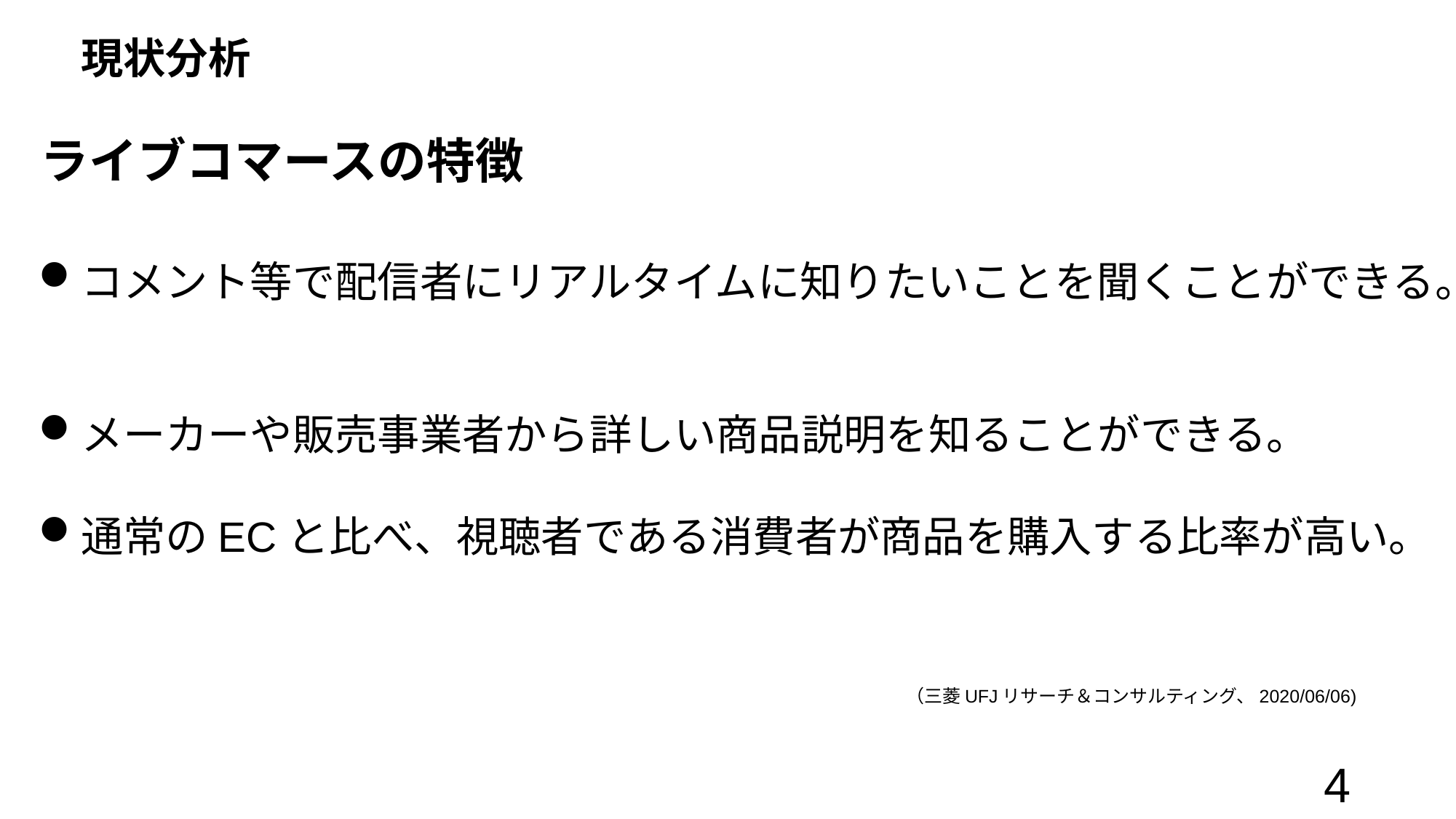

# 現状分析
ライブコマースの特徴
コメント等で配信者にリアルタイムに知りたいことを聞くことができる。
メーカーや販売事業者から詳しい商品説明を知ることができる。

通常のECと比べ、視聴者である消費者が商品を購入する比率が高い。

（三菱UFJリサーチ＆コンサルティング、2020/06/06)
4